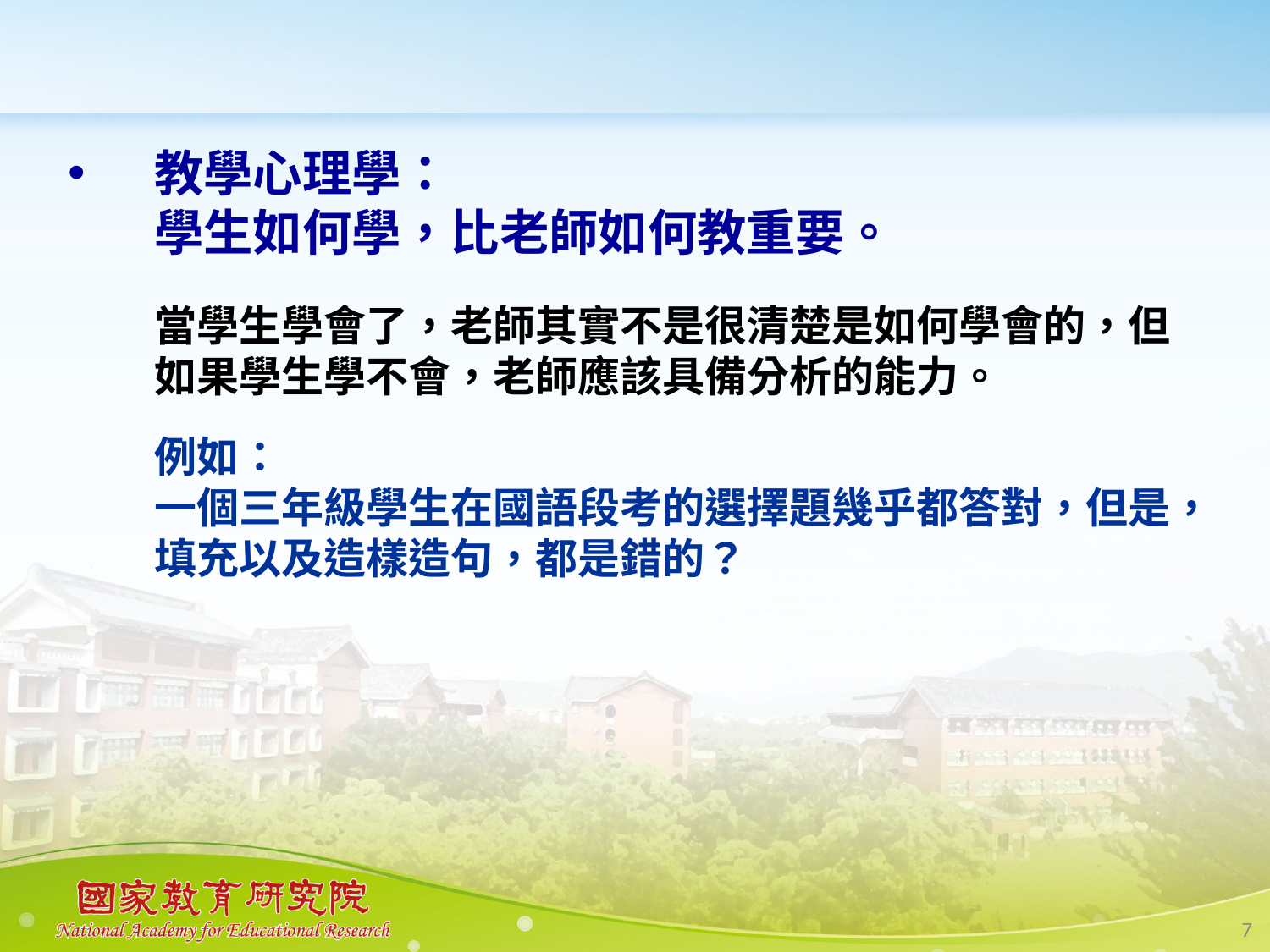

#
教學心理學：
學生如何學，比老師如何教重要。
當學生學會了，老師其實不是很清楚是如何學會的，但如果學生學不會，老師應該具備分析的能力。
例如：
一個三年級學生在國語段考的選擇題幾乎都答對，但是，填充以及造樣造句，都是錯的？

7